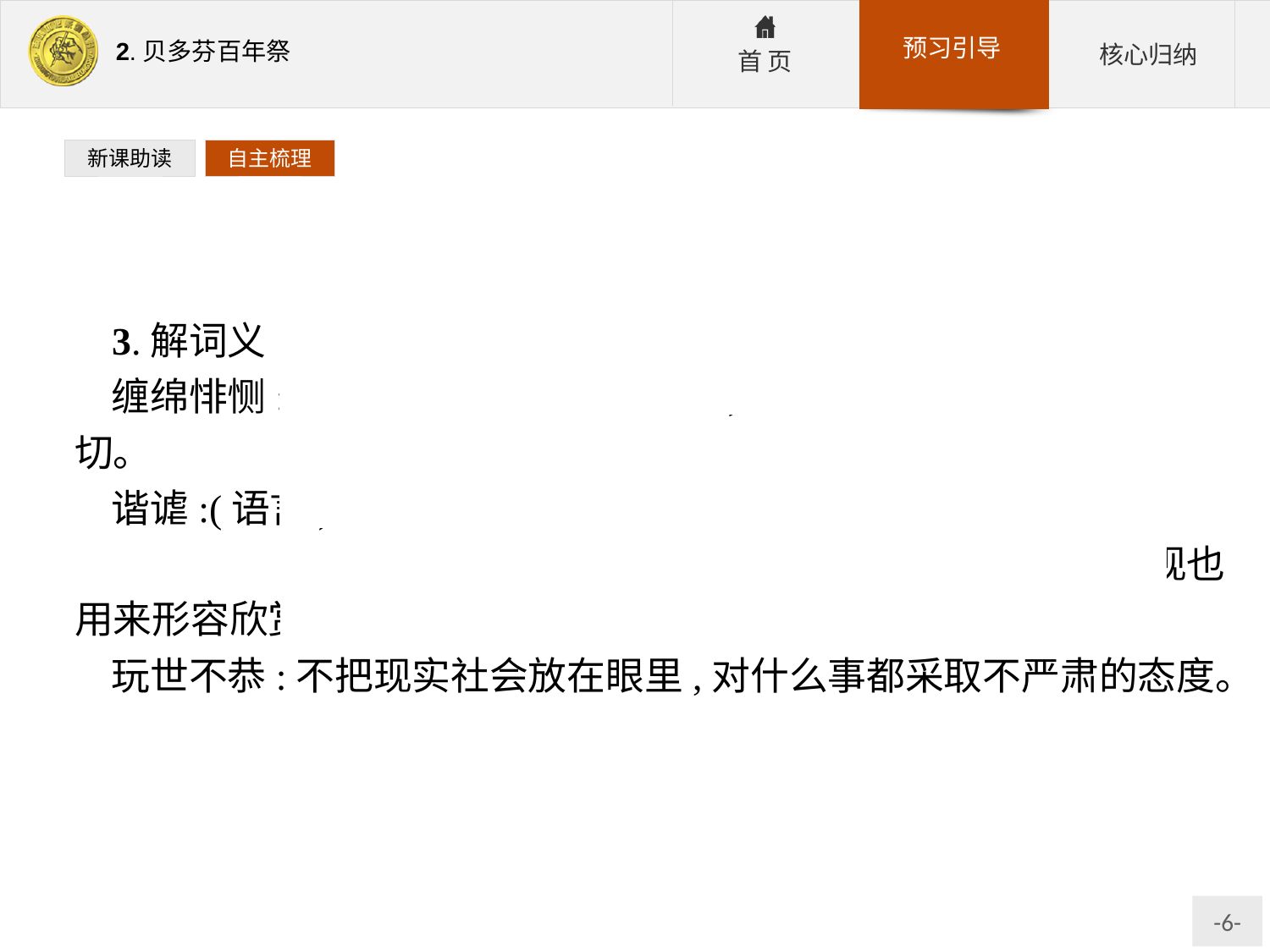

新课助读
自主梳理
3.解词义
缠绵悱恻:①形容内心悲苦难以排遣;②形容诗文、音乐等婉转凄切。
谐谑:(语言)滑稽而略带戏弄。
沁人心脾:指呼吸到新鲜空气或喝了清凉饮料使人感到舒适。现也用来形容欣赏了美好的诗文、乐曲等给人以清新、爽朗的感觉。
玩世不恭:不把现实社会放在眼里,对什么事都采取不严肃的态度。